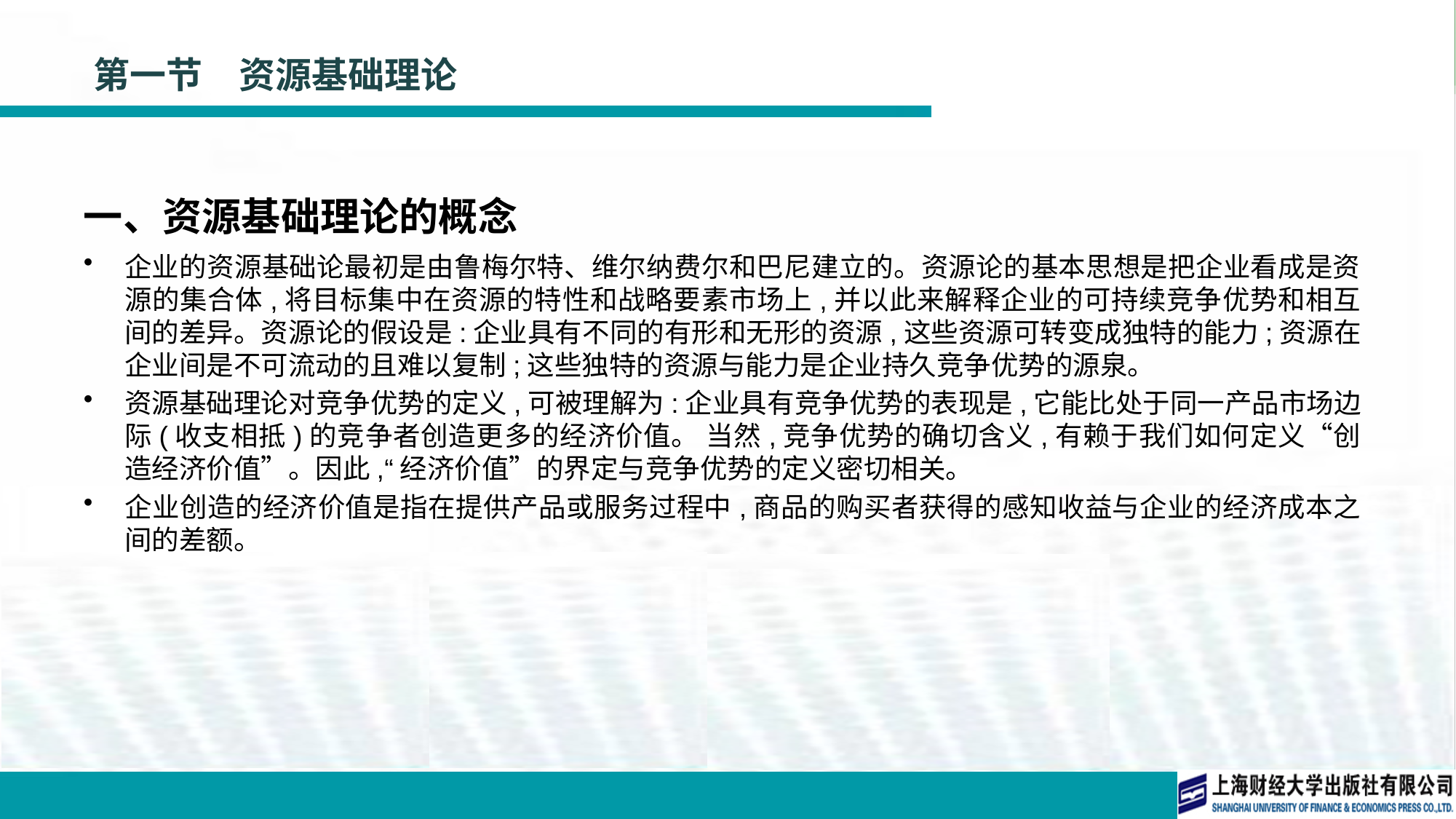

# 第一节　资源基础理论
一、资源基础理论的概念
企业的资源基础论最初是由鲁梅尔特、维尔纳费尔和巴尼建立的。资源论的基本思想是把企业看成是资源的集合体,将目标集中在资源的特性和战略要素市场上,并以此来解释企业的可持续竞争优势和相互间的差异。资源论的假设是:企业具有不同的有形和无形的资源,这些资源可转变成独特的能力;资源在企业间是不可流动的且难以复制;这些独特的资源与能力是企业持久竞争优势的源泉。
资源基础理论对竞争优势的定义,可被理解为:企业具有竞争优势的表现是,它能比处于同一产品市场边际(收支相抵)的竞争者创造更多的经济价值。 当然,竞争优势的确切含义,有赖于我们如何定义“创造经济价值”。因此,“经济价值”的界定与竞争优势的定义密切相关。
企业创造的经济价值是指在提供产品或服务过程中,商品的购买者获得的感知收益与企业的经济成本之间的差额。